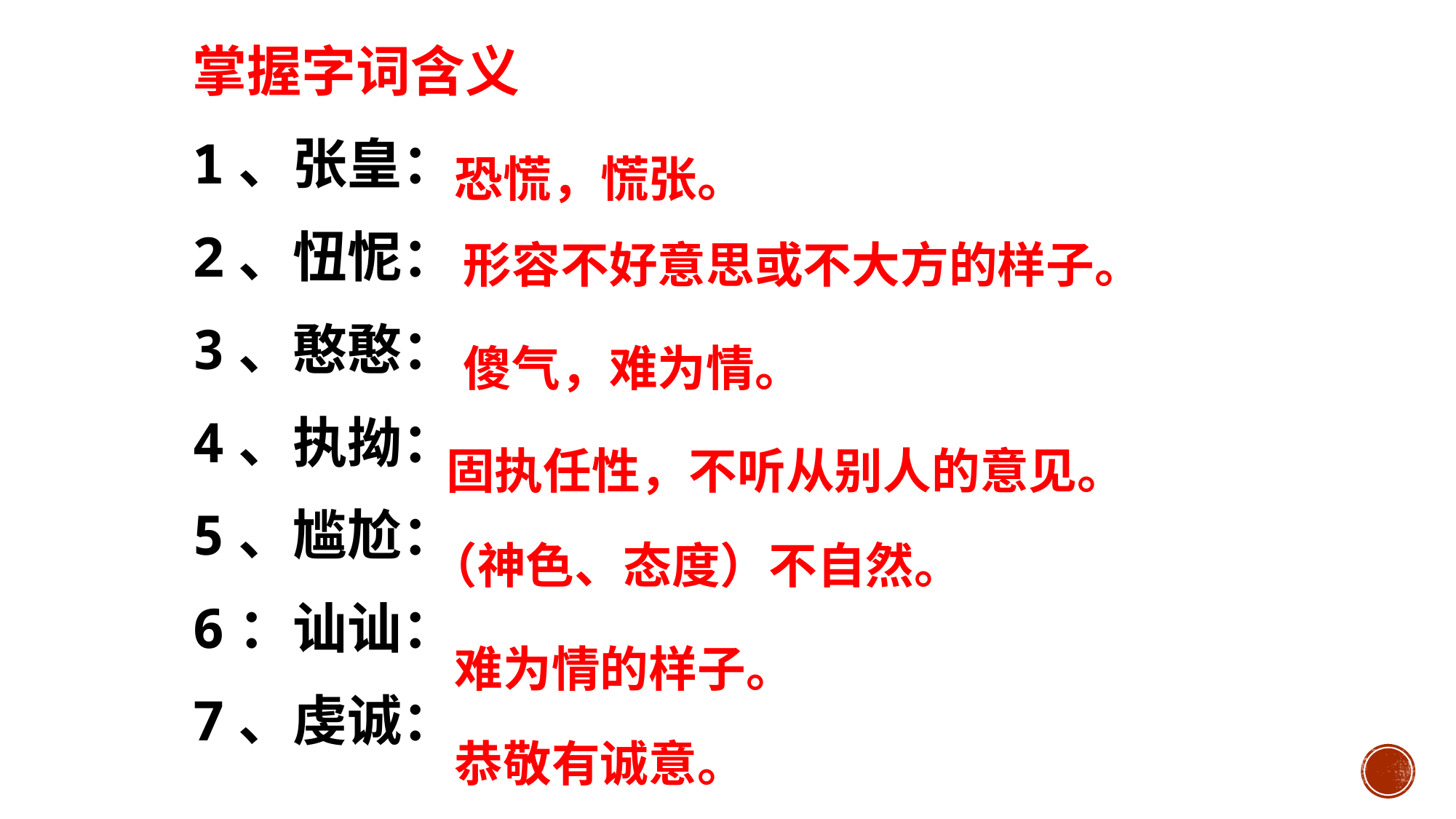

掌握字词含义
1、张皇：
2、忸怩：
3、憨憨：
4、执拗：
5、尴尬：
6：讪讪：
7、虔诚：
恐慌，慌张。
形容不好意思或不大方的样子。
傻气，难为情。
固执任性，不听从别人的意见。
（神色、态度）不自然。
难为情的样子。
恭敬有诚意。